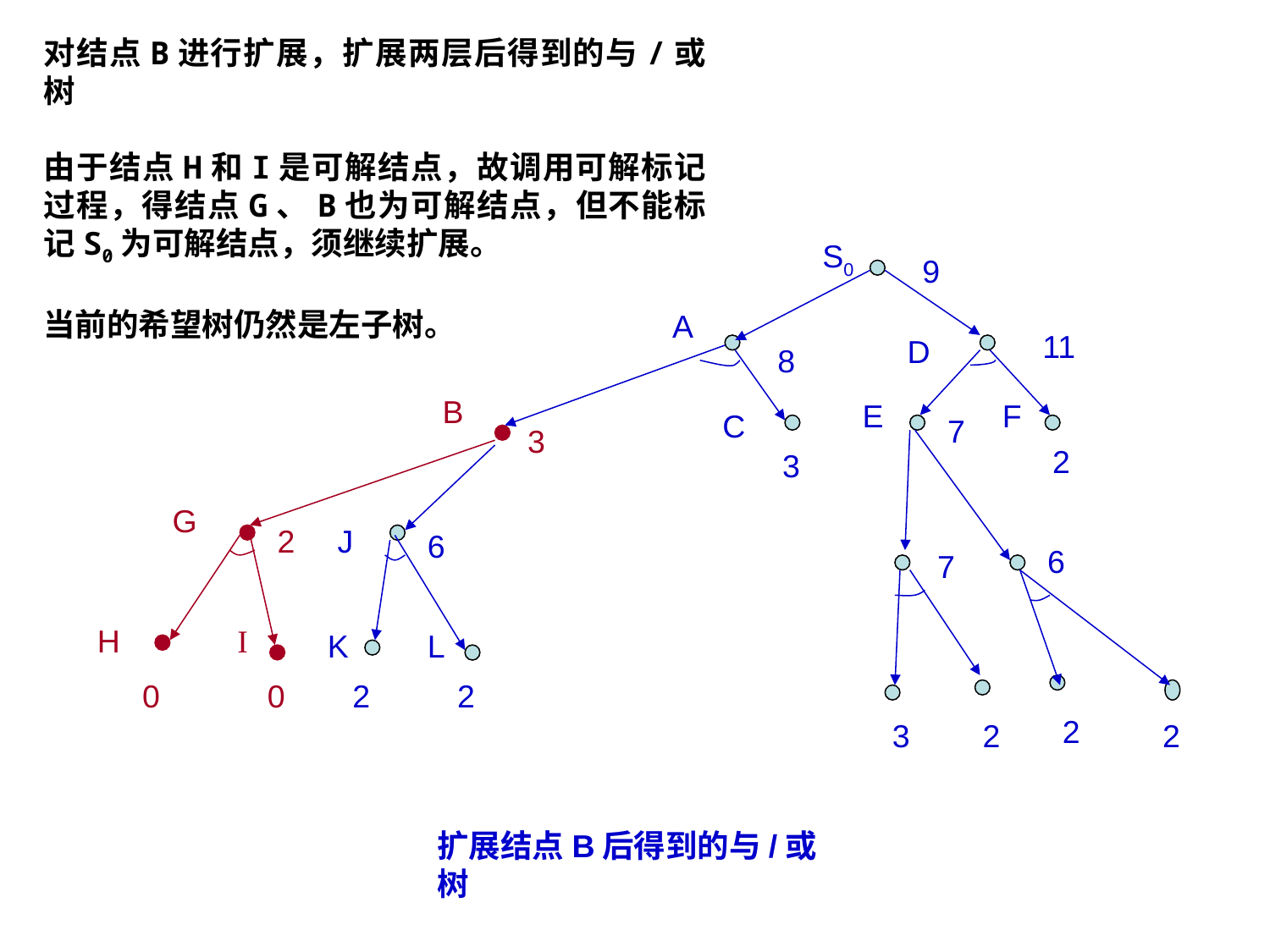

对结点B进行扩展，扩展两层后得到的与/或树

由于结点H和I是可解结点，故调用可解标记过程，得结点G、B也为可解结点，但不能标记S0为可解结点，须继续扩展。

当前的希望树仍然是左子树。
S0
9

A
11
D

8

B
E
F
C
7
3

2

3

G
2
J
6

6

7

H
I
K
L

0
0
2
2

2
3
2
2
扩展结点B后得到的与/或树